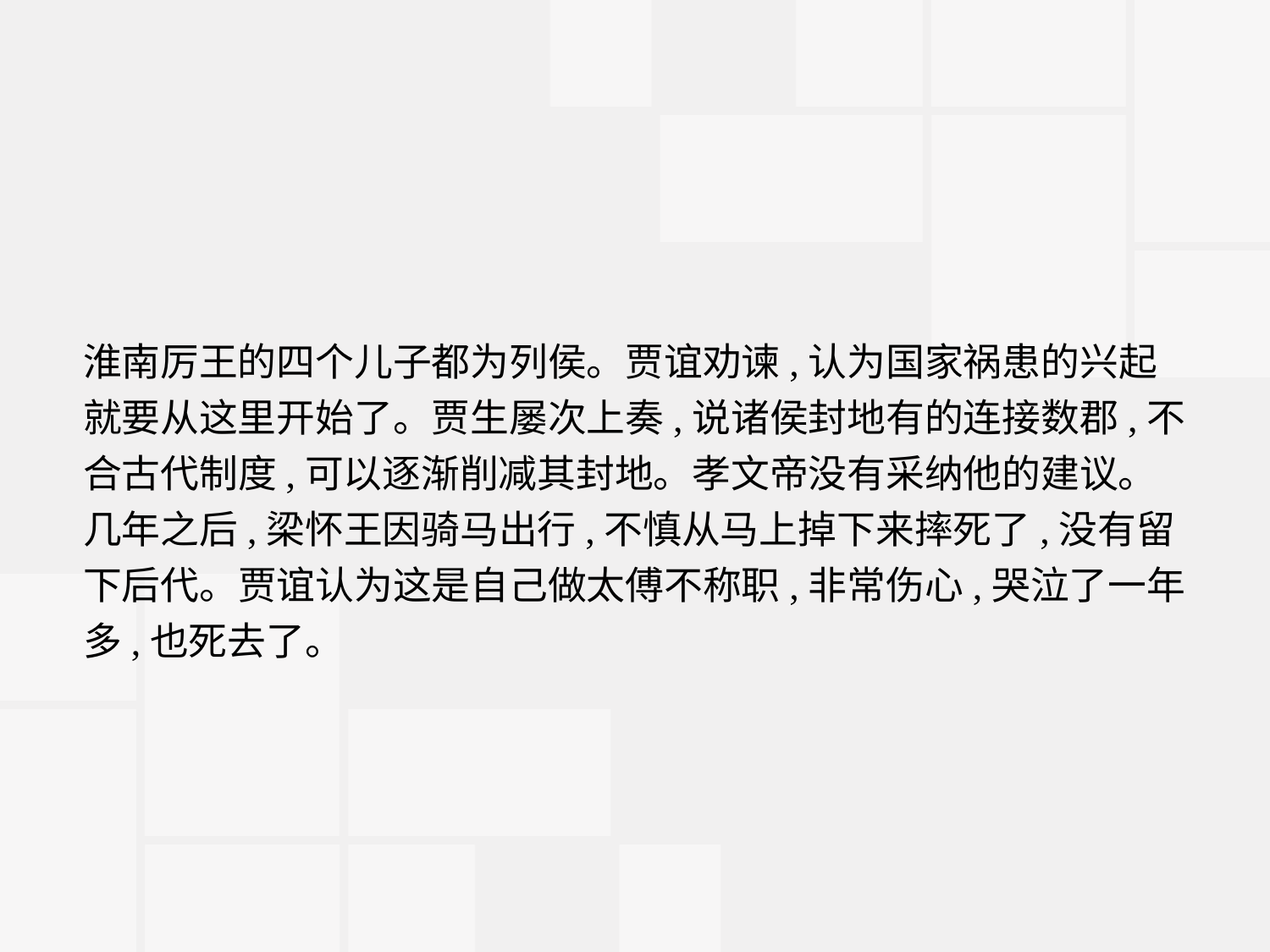

淮南厉王的四个儿子都为列侯。贾谊劝谏,认为国家祸患的兴起就要从这里开始了。贾生屡次上奏,说诸侯封地有的连接数郡,不合古代制度,可以逐渐削减其封地。孝文帝没有采纳他的建议。几年之后,梁怀王因骑马出行,不慎从马上掉下来摔死了,没有留下后代。贾谊认为这是自己做太傅不称职,非常伤心,哭泣了一年多,也死去了。